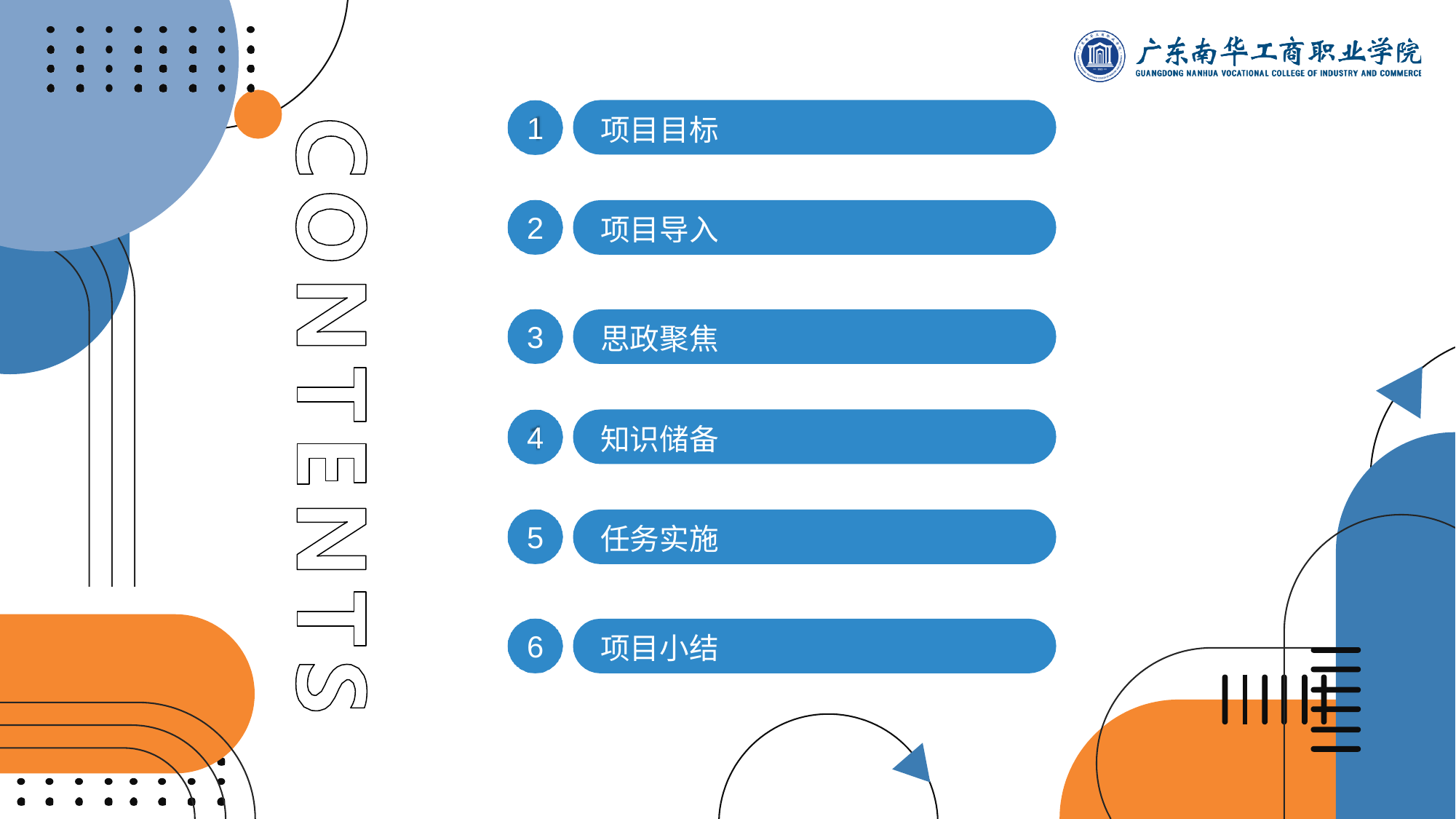

1
项目目标

2

项目导入

3
思政聚焦

4
知识储备

5
任务实施

6
项目小结